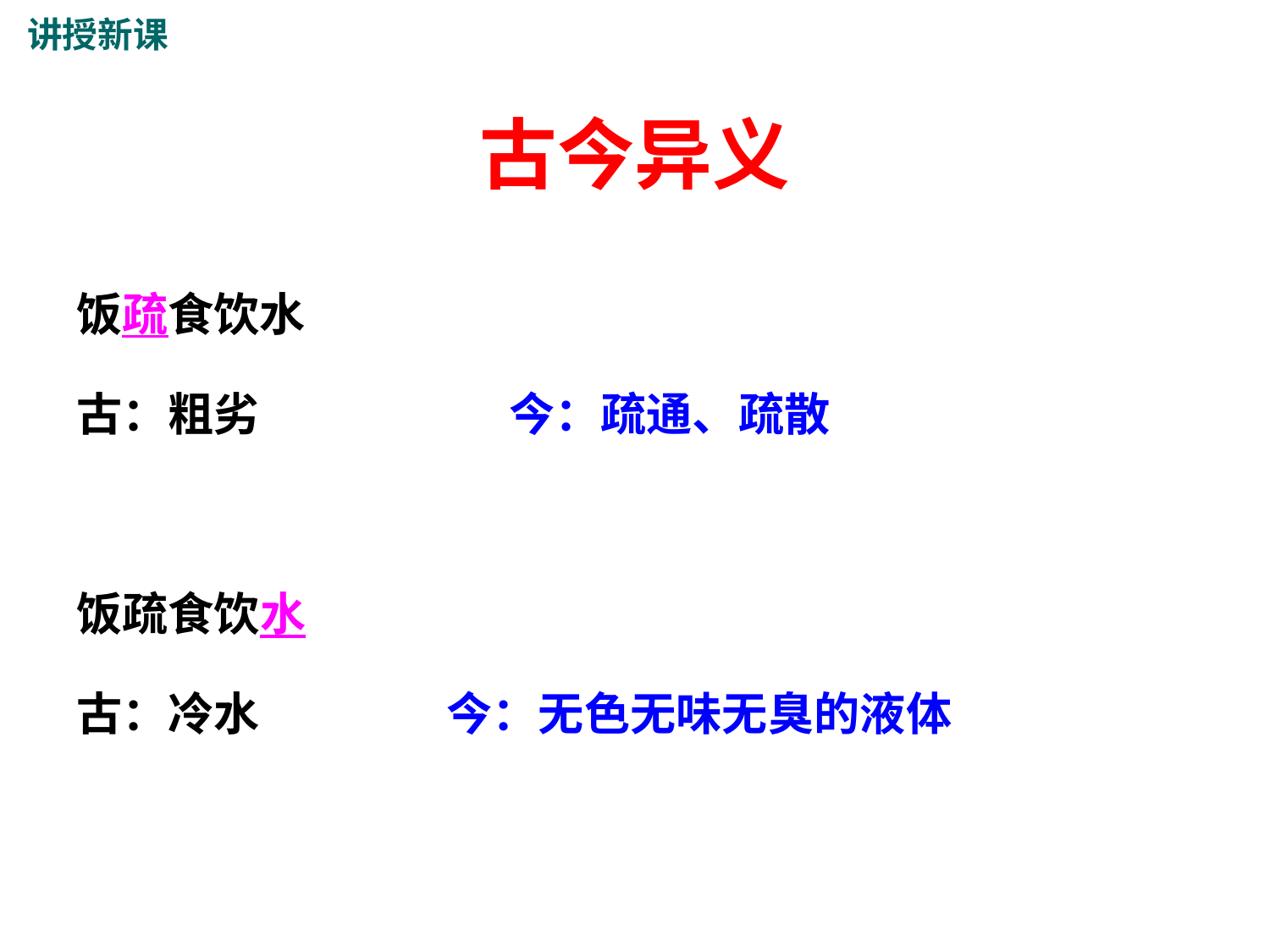

讲授新课
# 古今异义
饭疏食饮水
古：粗劣                        今：疏通、疏散

饭疏食饮水
古：冷水                  今：无色无味无臭的液体